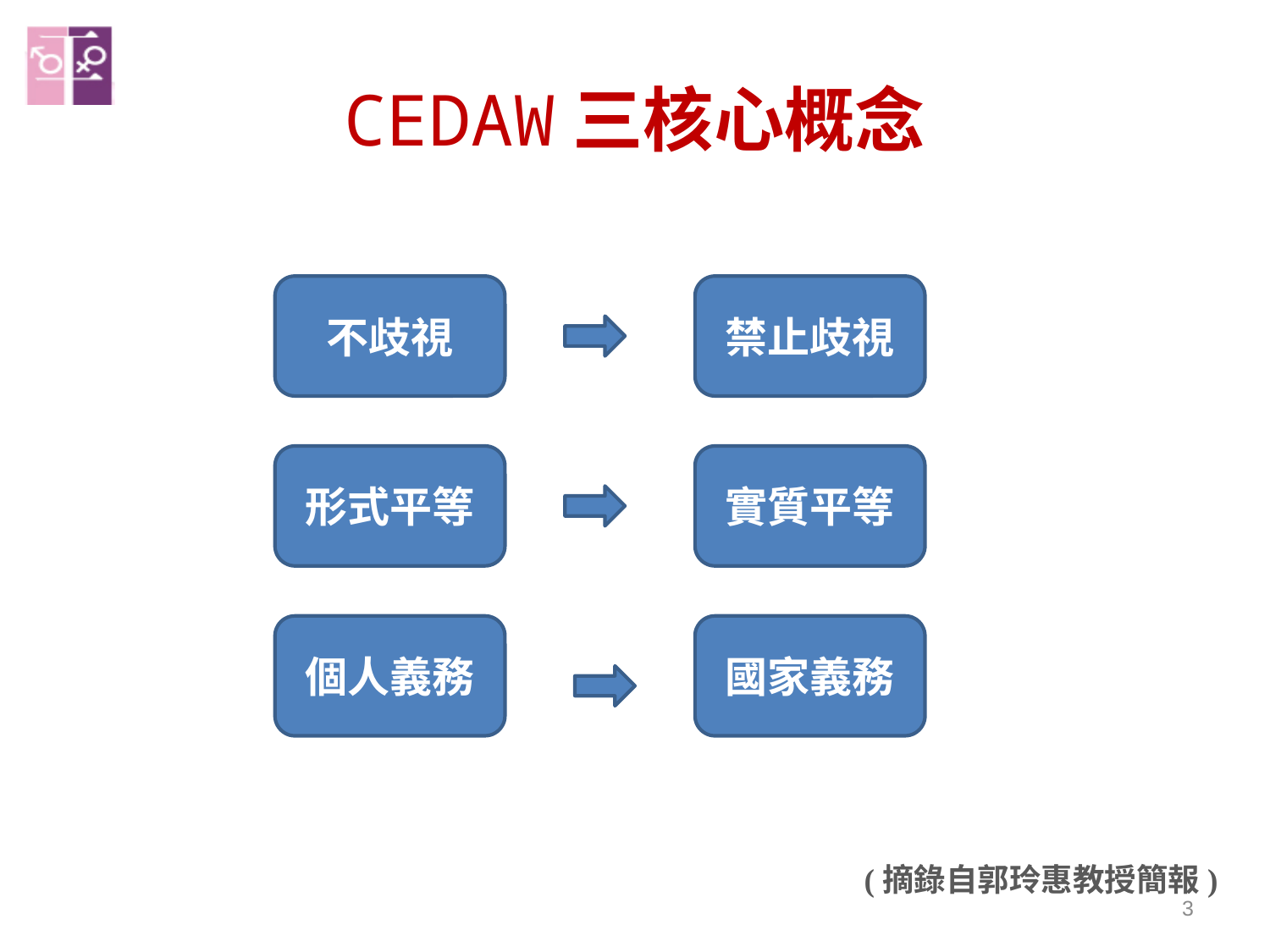

# CEDAW三核心概念
不歧視
禁止歧視

形式平等
實質平等

個人義務
國家義務

 (摘錄自郭玲惠教授簡報)
3